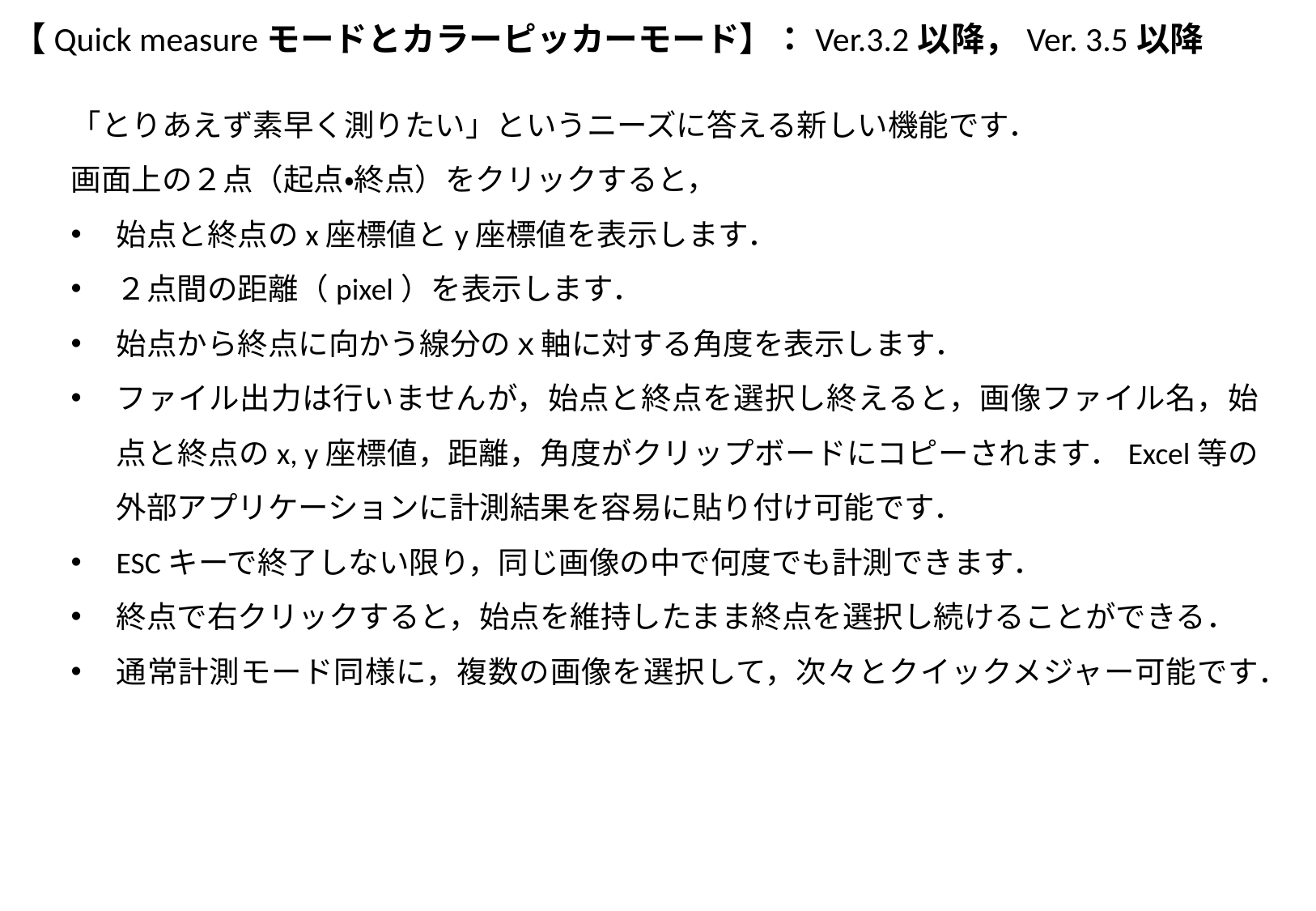

# 【Quick measureモードとカラーピッカーモード】：Ver.3.2以降，Ver. 3.5以降
「とりあえず素早く測りたい」というニーズに答える新しい機能です．
画面上の２点（起点・終点）をクリックすると，
始点と終点のx座標値とy座標値を表示します．
２点間の距離（pixel）を表示します．
始点から終点に向かう線分のｘ軸に対する角度を表示します．
ファイル出力は行いませんが，始点と終点を選択し終えると，画像ファイル名，始点と終点のx, y座標値，距離，角度がクリップボードにコピーされます．Excel等の外部アプリケーションに計測結果を容易に貼り付け可能です．
ESCキーで終了しない限り，同じ画像の中で何度でも計測できます．
終点で右クリックすると，始点を維持したまま終点を選択し続けることができる．
通常計測モード同様に，複数の画像を選択して，次々とクイックメジャー可能です．